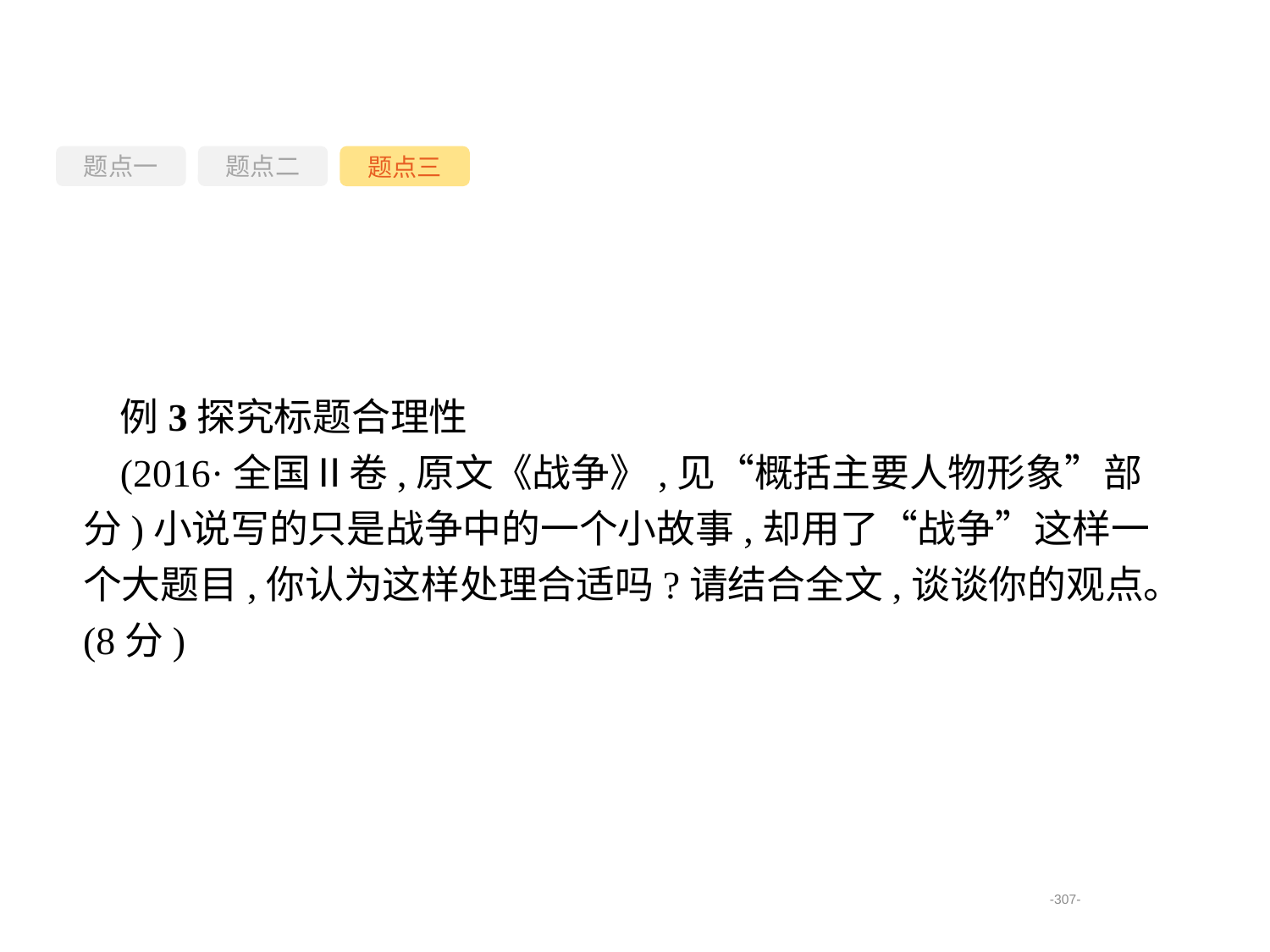

题点一
题点三
题点二
例3探究标题合理性
(2016·全国Ⅱ卷,原文《战争》,见“概括主要人物形象”部分)小说写的只是战争中的一个小故事,却用了“战争”这样一个大题目,你认为这样处理合适吗?请结合全文,谈谈你的观点。(8分)
-307-